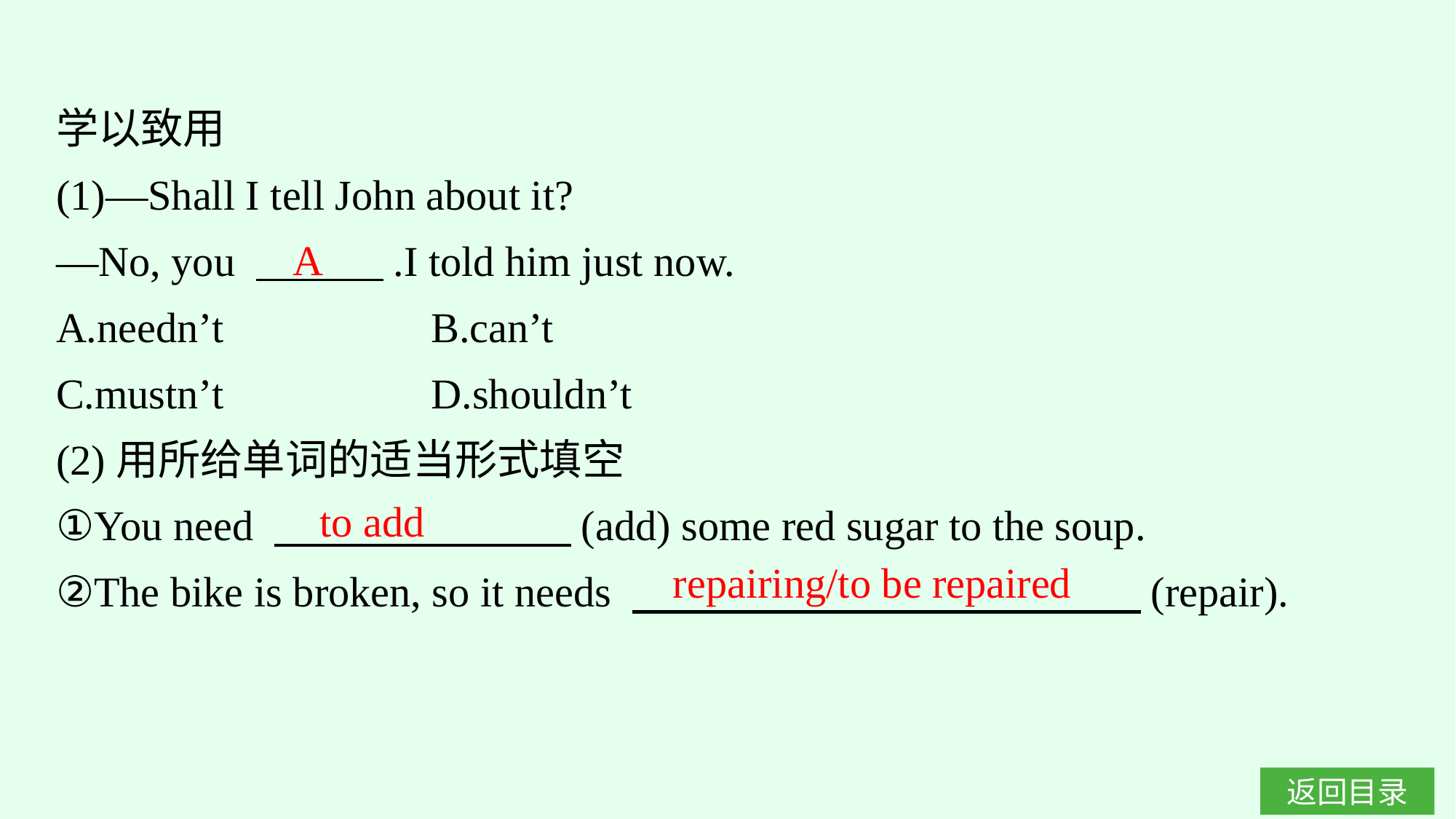

学以致用
(1)—Shall I tell John about it?
—No, you 　　　.I told him just now.
A.needn’t　　　　	B.can’t
C.mustn’t		D.shouldn’t
(2)用所给单词的适当形式填空
①You need 　　　　　　　(add) some red sugar to the soup.
②The bike is broken, so it needs 　　　　　　　　　　　　(repair).
A
to add
repairing/to be repaired